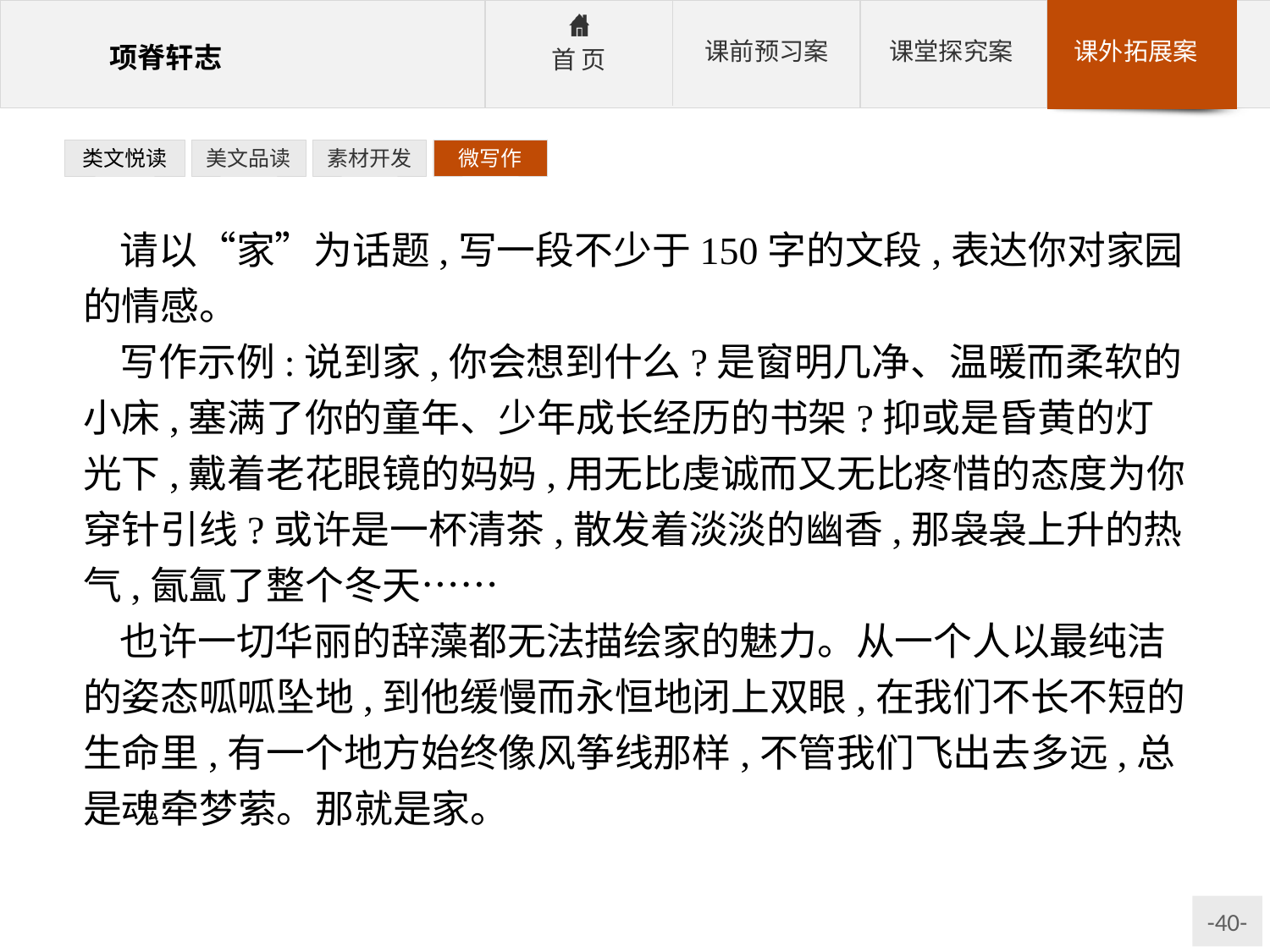

类文悦读
美文品读
素材开发
微写作
请以“家”为话题,写一段不少于150字的文段,表达你对家园的情感。
写作示例:说到家,你会想到什么?是窗明几净、温暖而柔软的小床,塞满了你的童年、少年成长经历的书架?抑或是昏黄的灯光下,戴着老花眼镜的妈妈,用无比虔诚而又无比疼惜的态度为你穿针引线?或许是一杯清茶,散发着淡淡的幽香,那袅袅上升的热气,氤氲了整个冬天……
也许一切华丽的辞藻都无法描绘家的魅力。从一个人以最纯洁的姿态呱呱坠地,到他缓慢而永恒地闭上双眼,在我们不长不短的生命里,有一个地方始终像风筝线那样,不管我们飞出去多远,总是魂牵梦萦。那就是家。